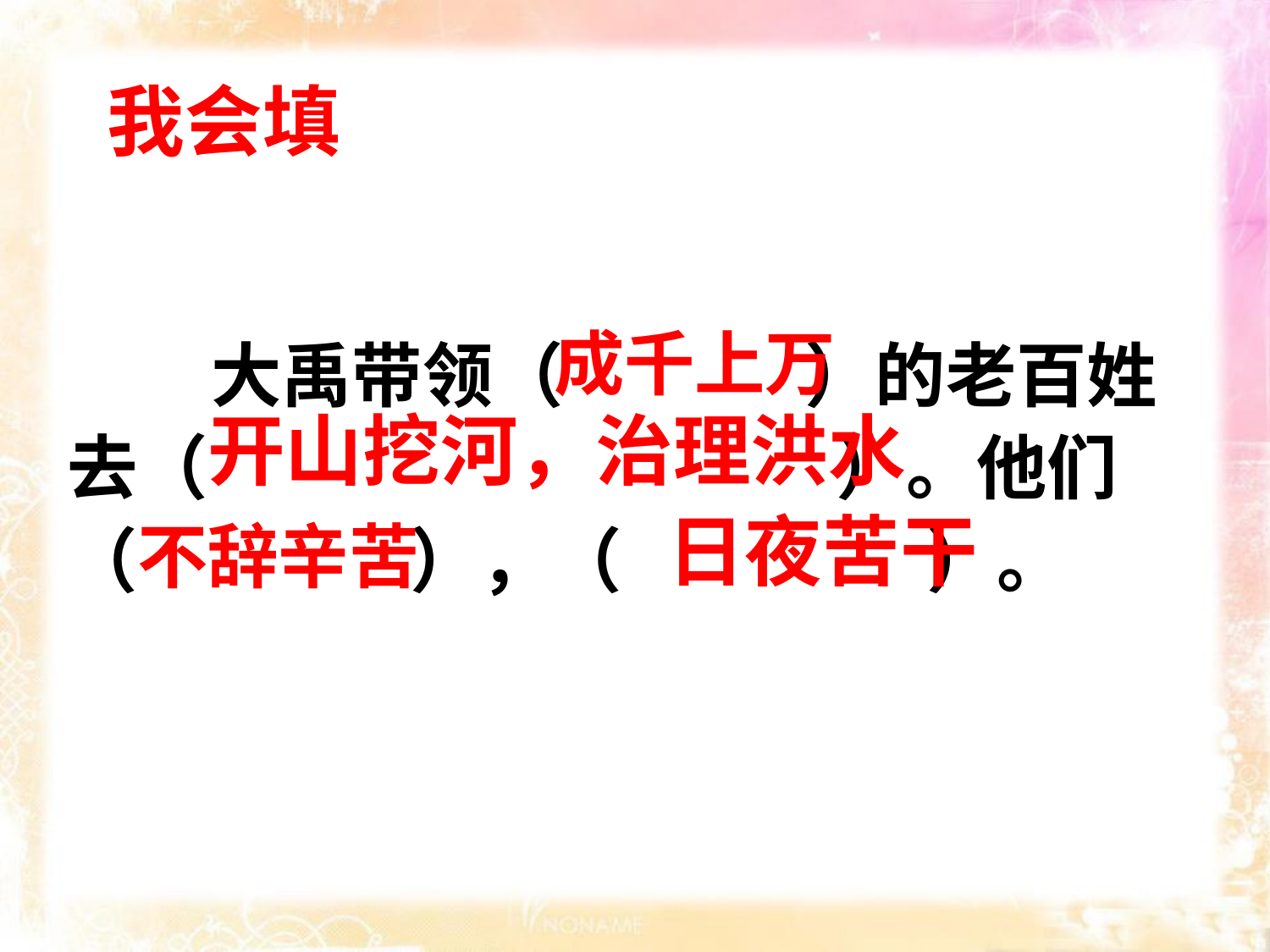

我会填
 成千上万
        大禹带领（               ）的老百姓去（                                       ）。他们（                 ），（                   ）。
开山挖河，治理洪水
日夜苦干
不辞辛苦